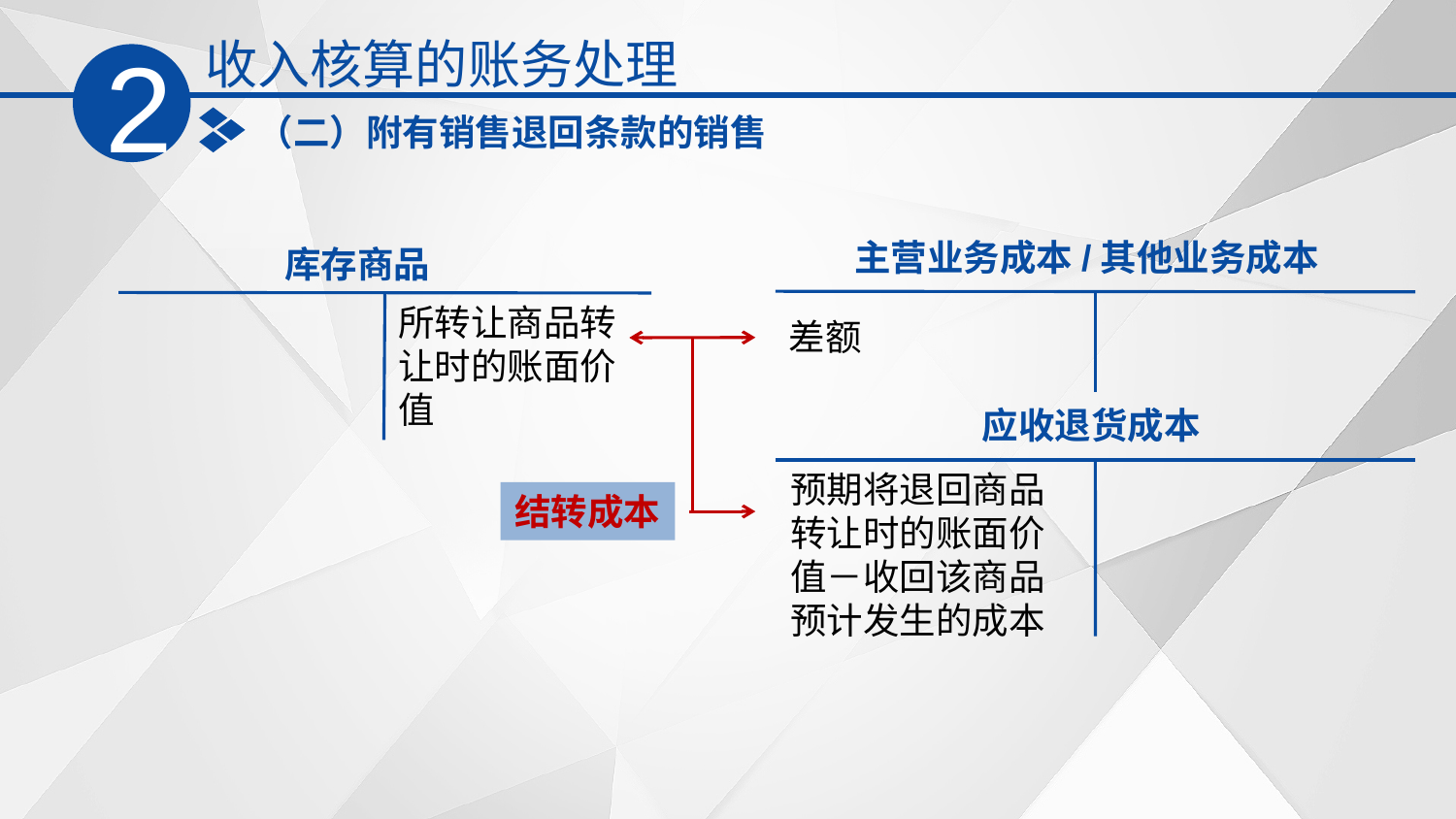

收入核算的账务处理
2

（二）附有销售退回条款的销售

主营业务成本/其他业务成本
差额
库存商品
所转让商品转让时的账面价值
应收退货成本
预期将退回商品转让时的账面价值－收回该商品预计发生的成本
结转成本